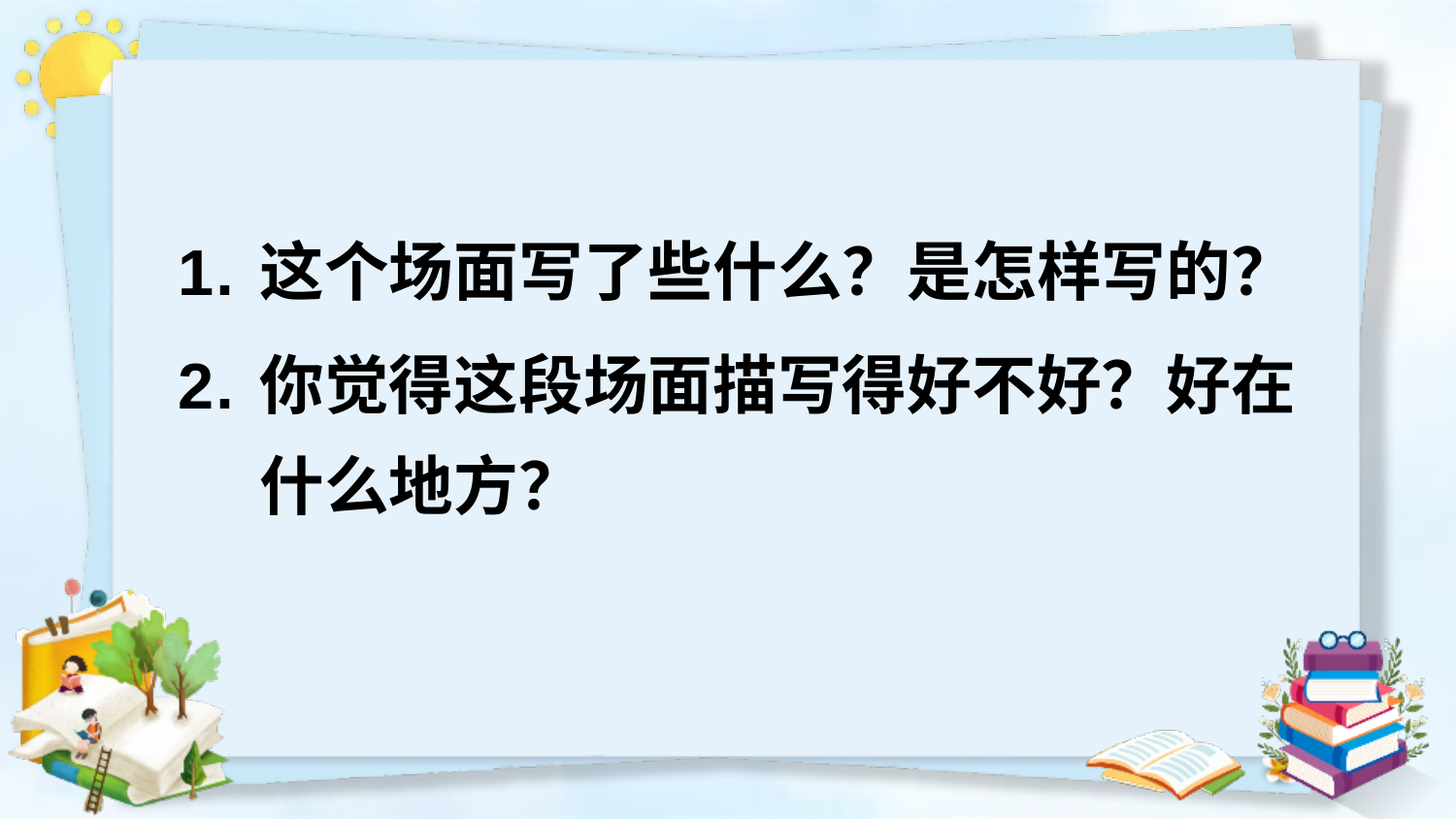

这个场面写了些什么？是怎样写的？
你觉得这段场面描写得好不好？好在什么地方？